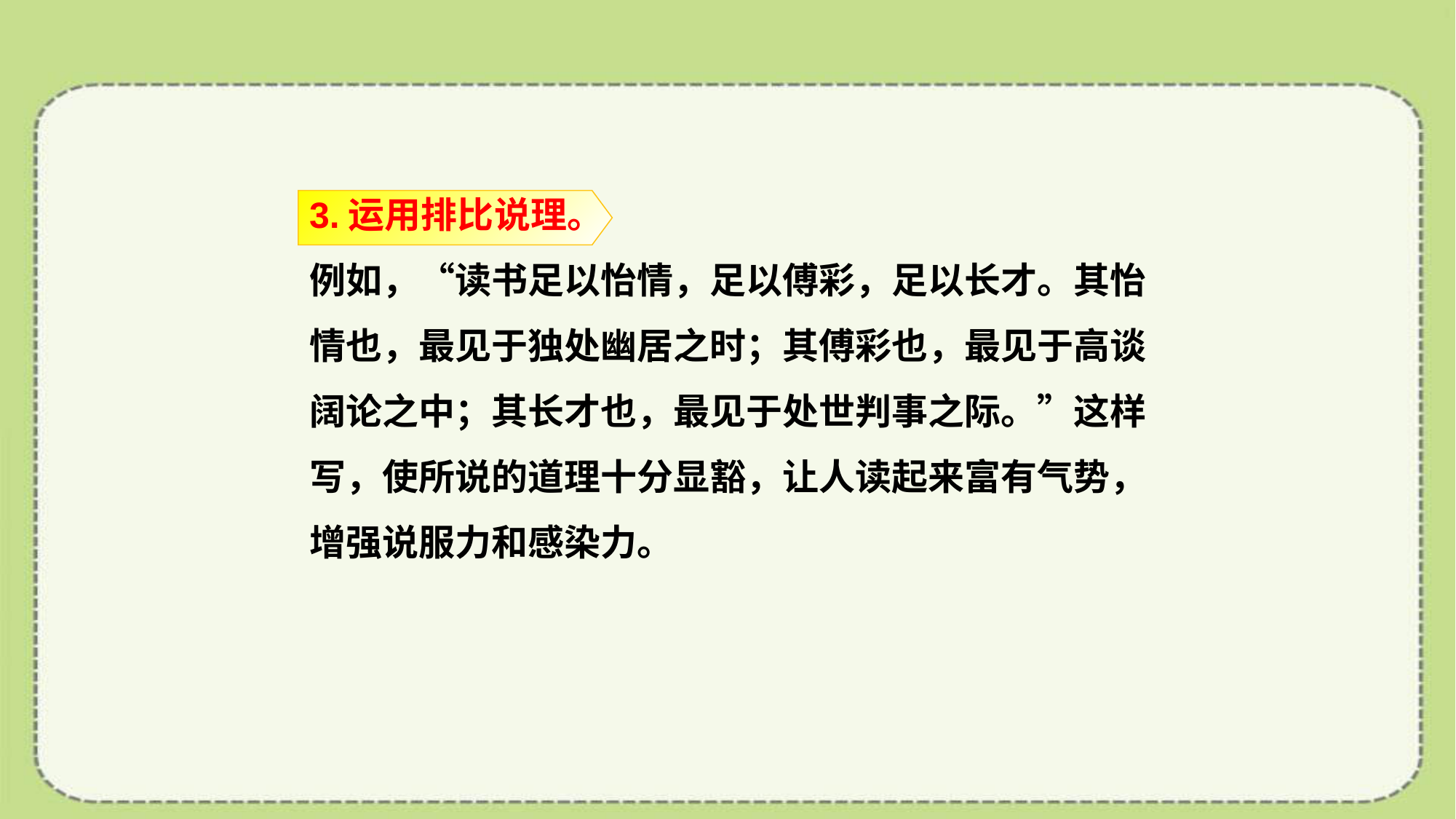

3.运用排比说理。
例如，“读书足以怡情，足以傅彩，足以长才。其怡情也，最见于独处幽居之时；其傅彩也，最见于高谈阔论之中；其长才也，最见于处世判事之际。”这样写，使所说的道理十分显豁，让人读起来富有气势，增强说服力和感染力。